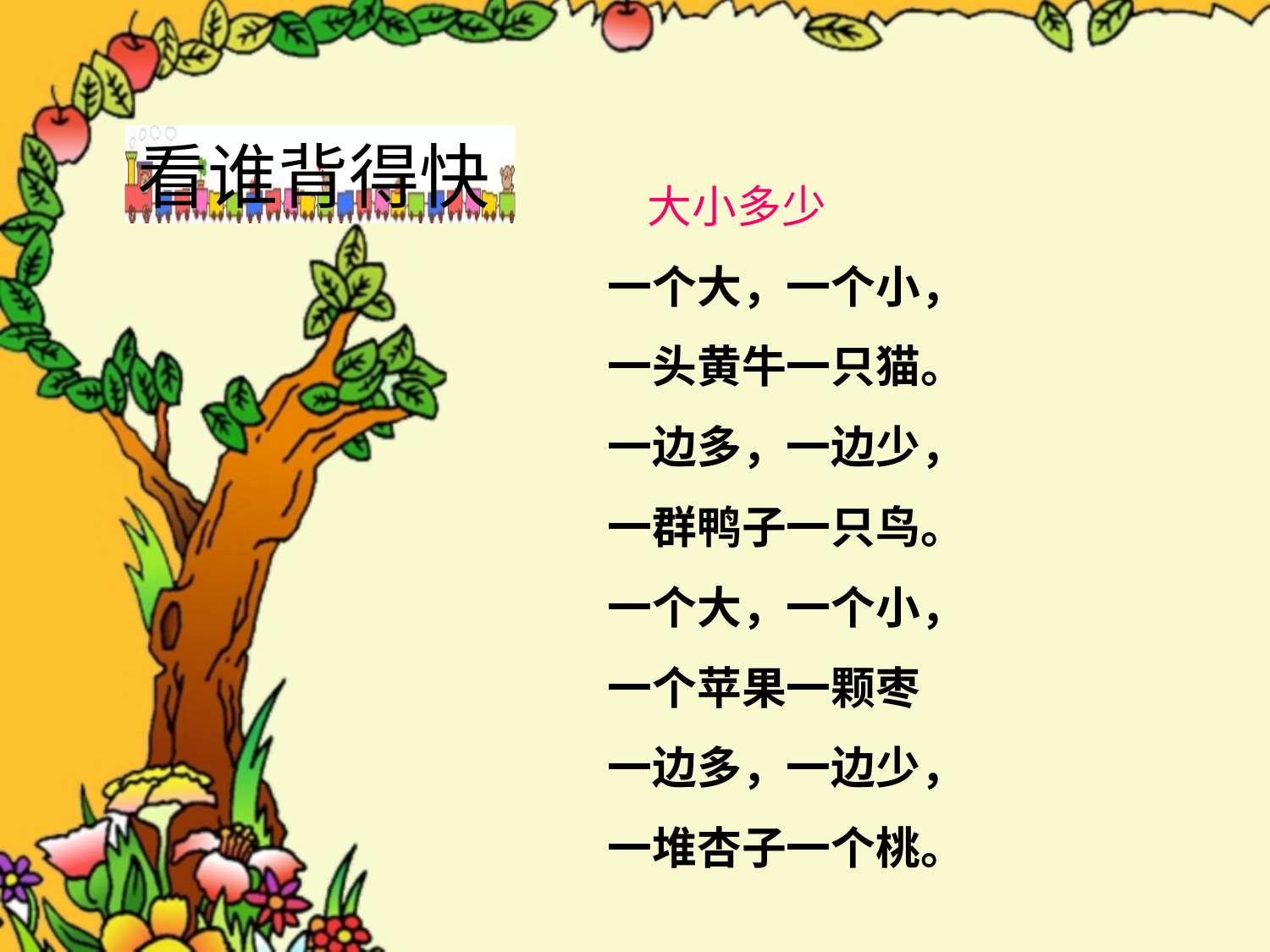

# 大小多少 一个大，一个小， 一头黄牛一只猫。 一边多，一边少， 一群鸭子一只鸟。 一个大，一个小， 一个苹果一颗枣 一边多，一边少， 一堆杏子一个桃。
看谁背得快